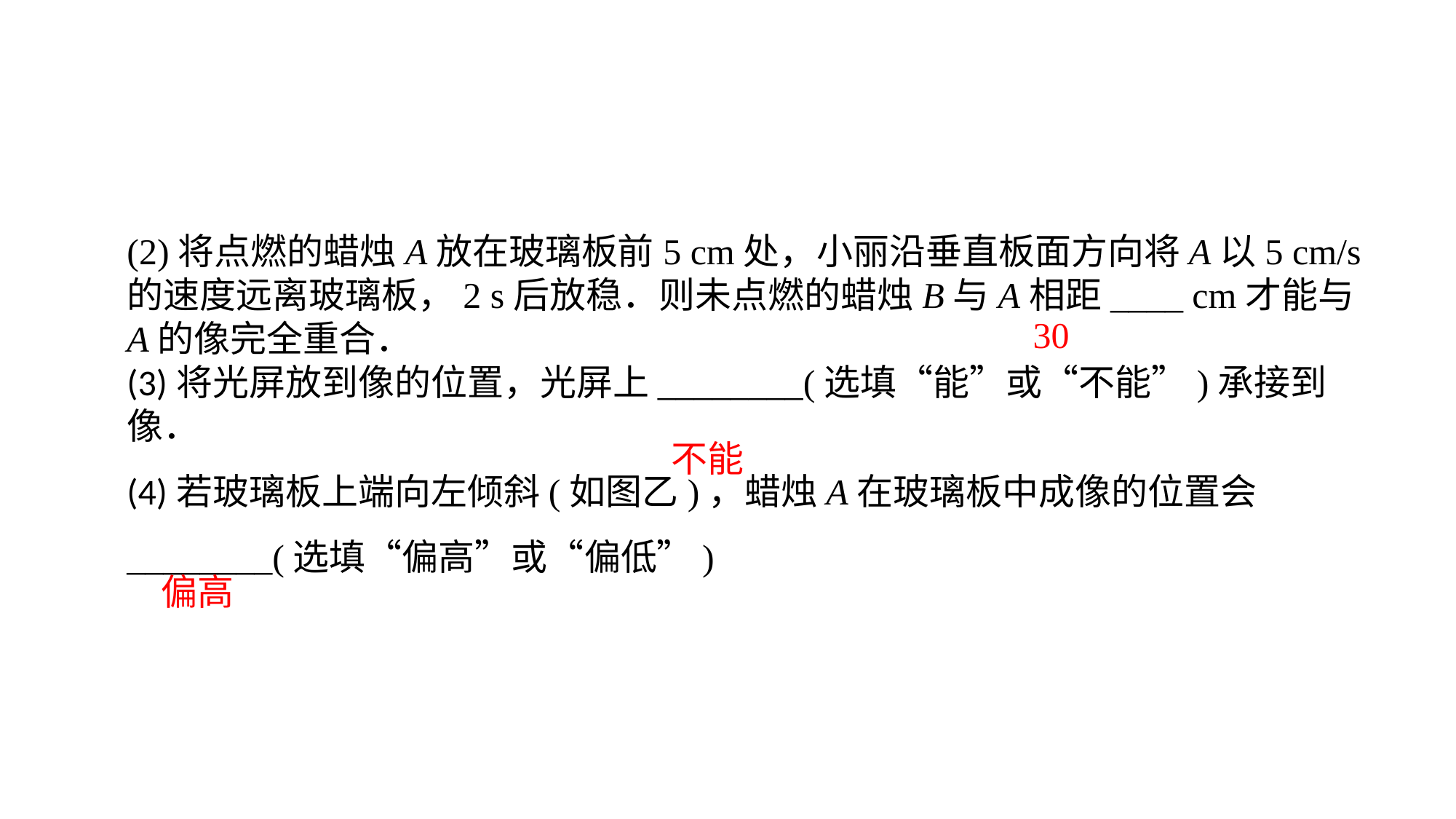

(2)将点燃的蜡烛A放在玻璃板前5 cm处，小丽沿垂直板面方向将A以5 cm/s的速度远离玻璃板，2 s后放稳．则未点燃的蜡烛B与A相距____ cm才能与A的像完全重合．(3)将光屏放到像的位置，光屏上________(选填“能”或“不能”)承接到像．(4)若玻璃板上端向左倾斜(如图乙)，蜡烛A在玻璃板中成像的位置会________(选填“偏高”或“偏低”)
30
不能
偏高